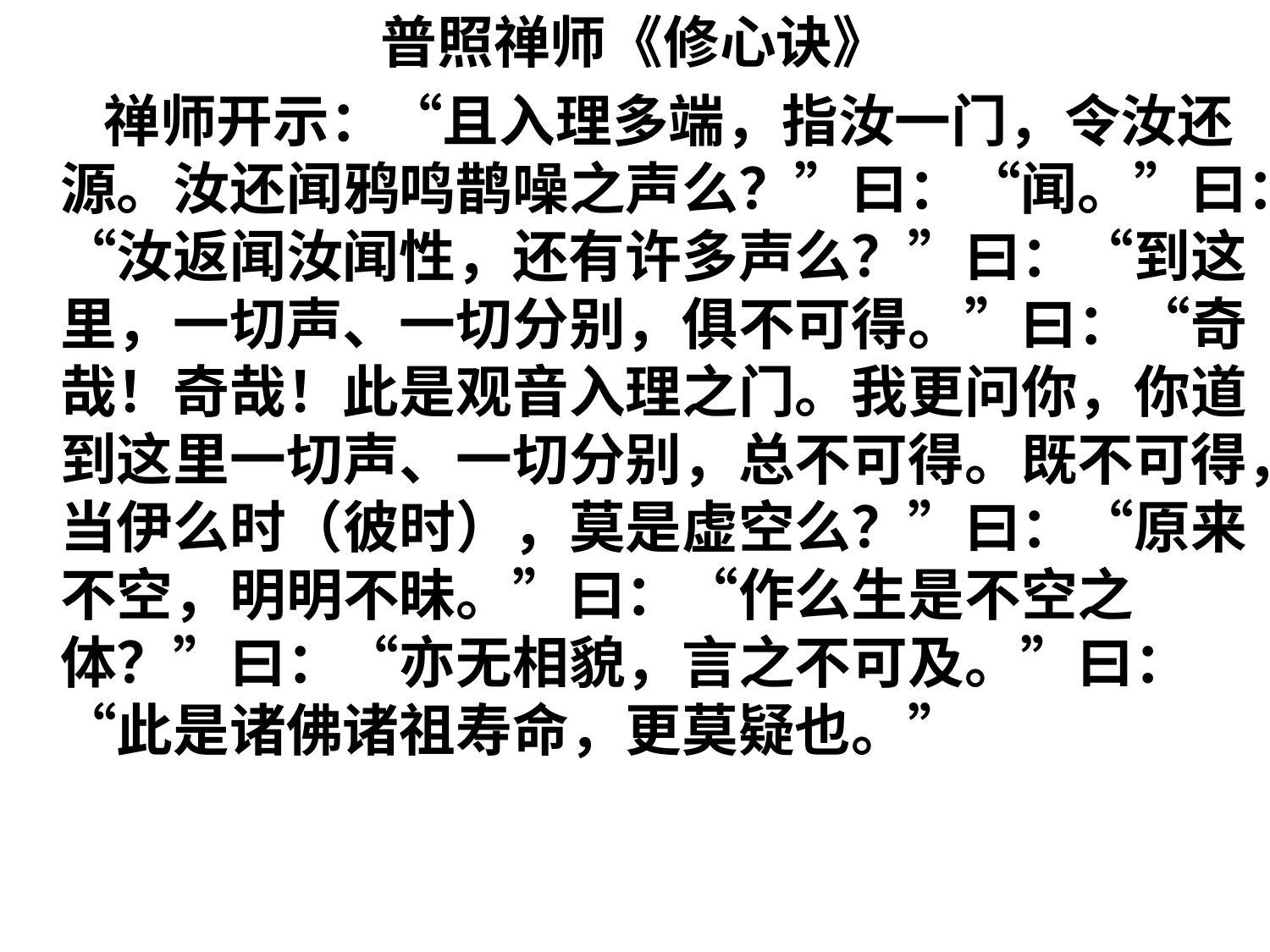

普照禅师《修心诀》
      禅师开示：“且入理多端，指汝一门，令汝还源。汝还闻鸦鸣鹊噪之声么？”曰：“闻。”曰：“汝返闻汝闻性，还有许多声么？”曰：“到这里，一切声、一切分别，俱不可得。”曰：“奇哉！奇哉！此是观音入理之门。我更问你，你道到这里一切声、一切分别，总不可得。既不可得，当伊么时（彼时），莫是虚空么？”曰：“原来不空，明明不昧。”曰：“作么生是不空之体？”曰：“亦无相貌，言之不可及。”曰：“此是诸佛诸祖寿命，更莫疑也。”